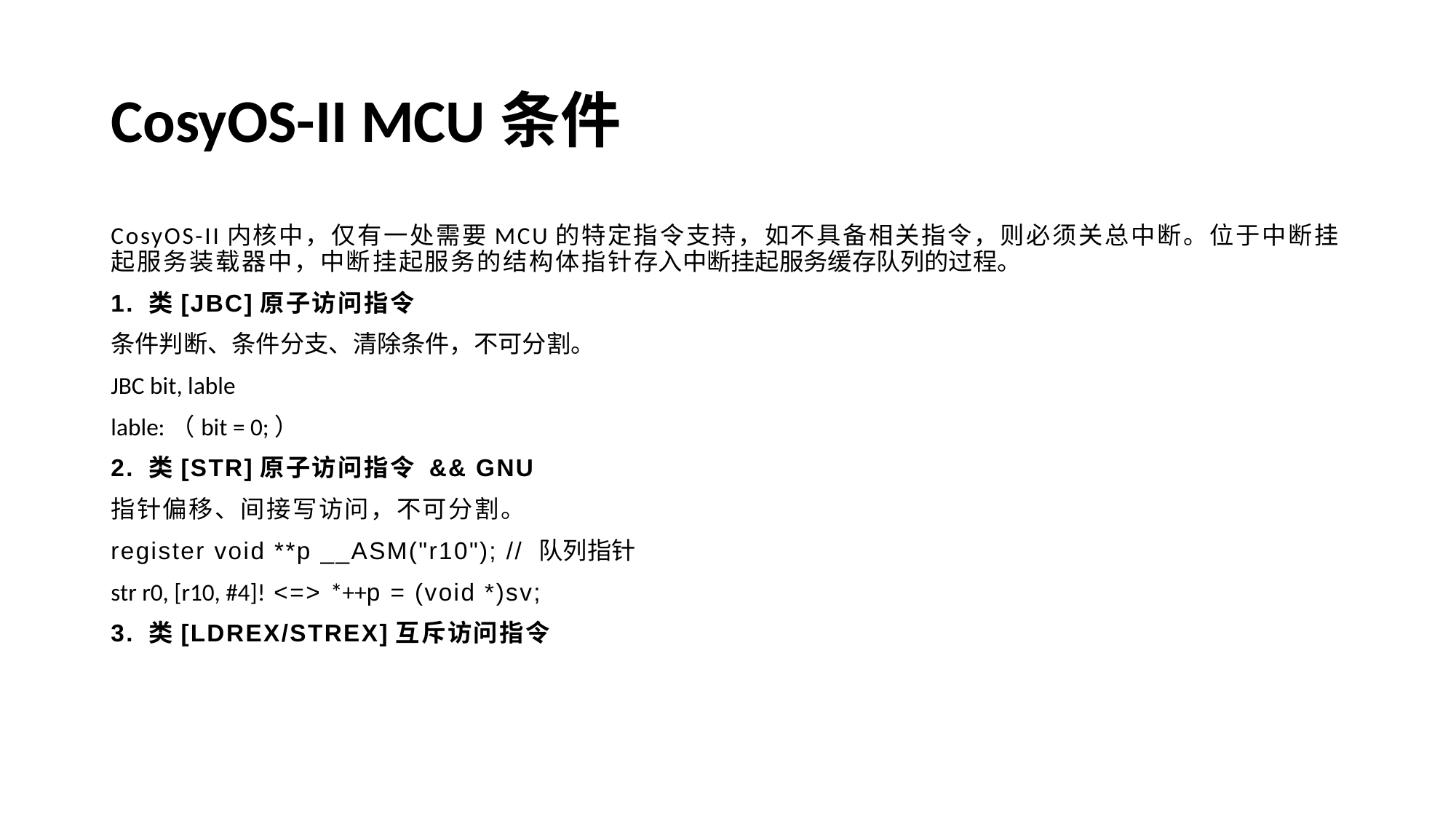

# CosyOS-II MCU条件
CosyOS-II内核中，仅有一处需要MCU的特定指令支持，如不具备相关指令，则必须关总中断。位于中断挂起服务装载器中，中断挂起服务的结构体指针存入中断挂起服务缓存队列的过程。
1. 类[JBC]原子访问指令
条件判断、条件分支、清除条件，不可分割。
JBC bit, lable
lable:（bit = 0;）
2. 类[STR]原子访问指令 && GNU
指针偏移、间接写访问，不可分割。
register void **p __ASM("r10"); // 队列指针
str r0, [r10, #4]! <=> *++p = (void *)sv;
3. 类[LDREX/STREX]互斥访问指令